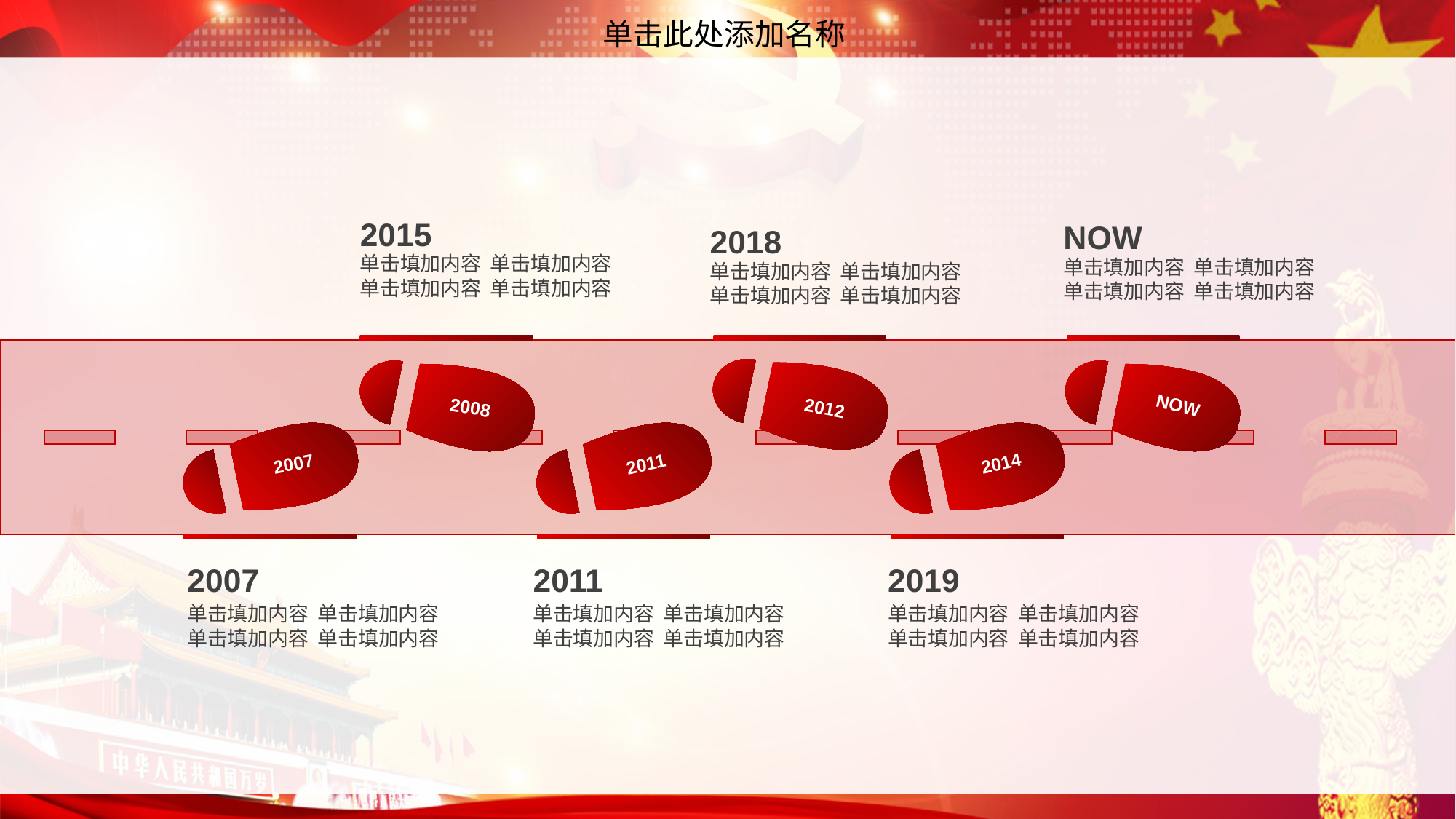

单击此处添加名称

2015
NOW
2018
单击填加内容  单击填加内容
单击填加内容  单击填加内容
单击填加内容  单击填加内容
单击填加内容  单击填加内容
单击填加内容  单击填加内容
单击填加内容  单击填加内容

NOW
2008
2012

2014
2007
2011

2011
2007
2019
单击填加内容  单击填加内容
单击填加内容  单击填加内容
单击填加内容  单击填加内容
单击填加内容  单击填加内容
单击填加内容  单击填加内容
单击填加内容  单击填加内容